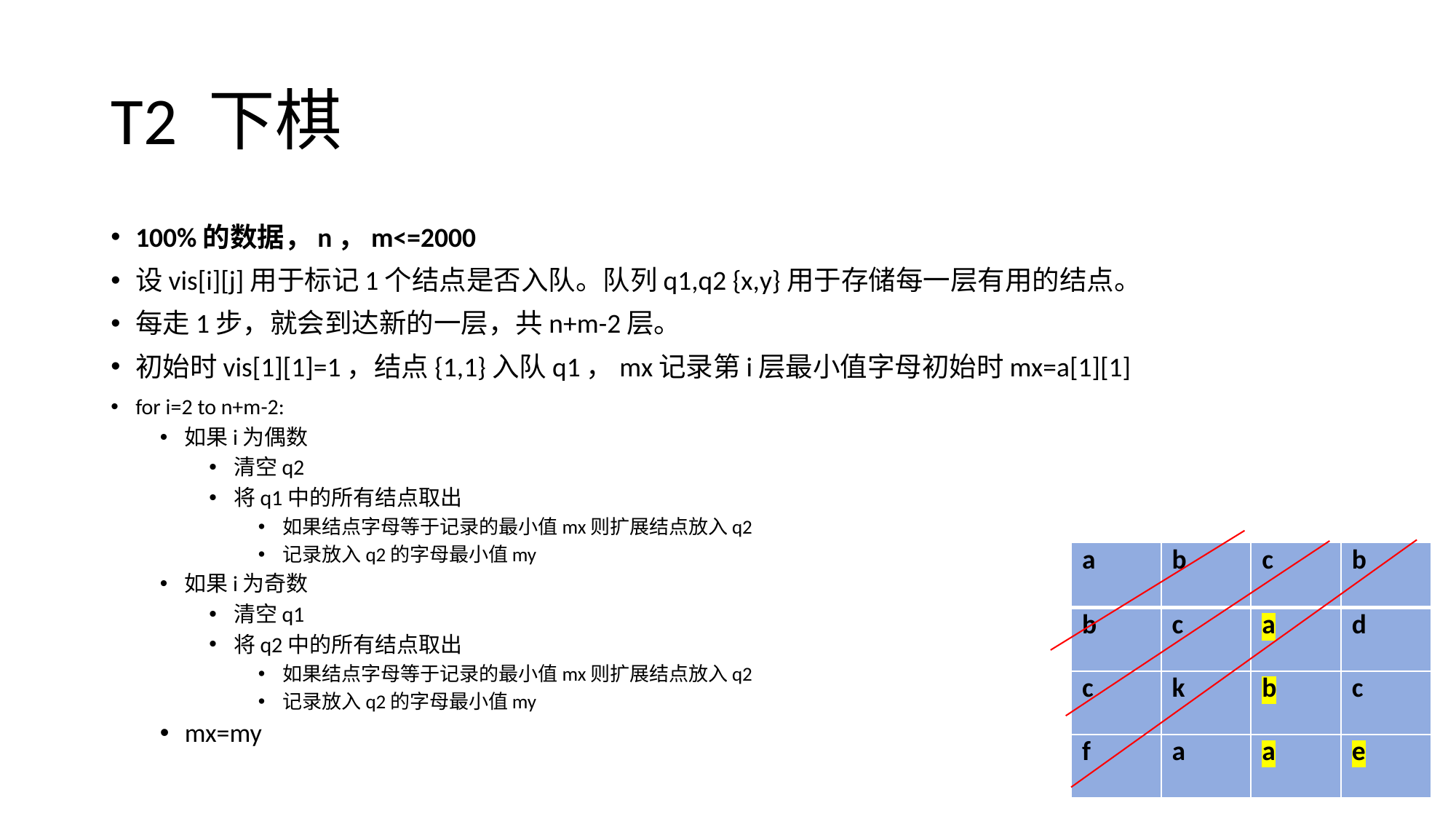

# T2 下棋
100%的数据，n，m<=2000
设vis[i][j]用于标记1个结点是否入队。队列q1,q2 {x,y}用于存储每一层有用的结点。
每走1步，就会到达新的一层，共n+m-2层。
初始时vis[1][1]=1，结点{1,1}入队q1，mx记录第i层最小值字母初始时mx=a[1][1]
for i=2 to n+m-2:
如果i为偶数
清空q2
将q1中的所有结点取出
如果结点字母等于记录的最小值mx则扩展结点放入q2
记录放入q2的字母最小值my
如果i为奇数
清空q1
将q2中的所有结点取出
如果结点字母等于记录的最小值mx则扩展结点放入q2
记录放入q2的字母最小值my
mx=my

| a | b | c | b |
| --- | --- | --- | --- |
| b | c | a | d |
| c | k | b | c |
| f | a | a | e |